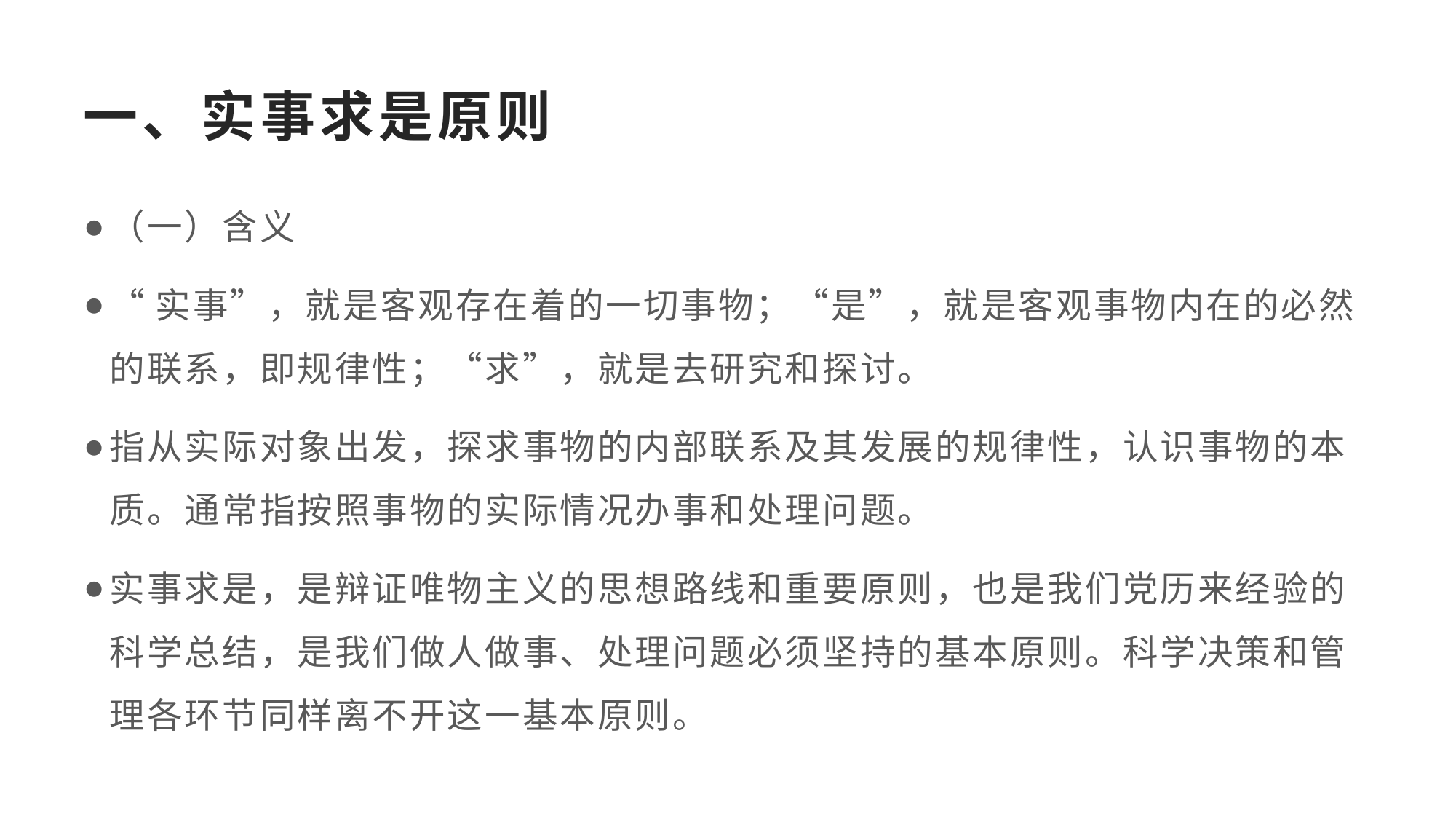

# 一、实事求是原则
（一）含义
“实事”，就是客观存在着的一切事物；“是”，就是客观事物内在的必然的联系，即规律性；“求”，就是去研究和探讨。
指从实际对象出发，探求事物的内部联系及其发展的规律性，认识事物的本质。通常指按照事物的实际情况办事和处理问题。
实事求是，是辩证唯物主义的思想路线和重要原则，也是我们党历来经验的科学总结，是我们做人做事、处理问题必须坚持的基本原则。科学决策和管理各环节同样离不开这一基本原则。